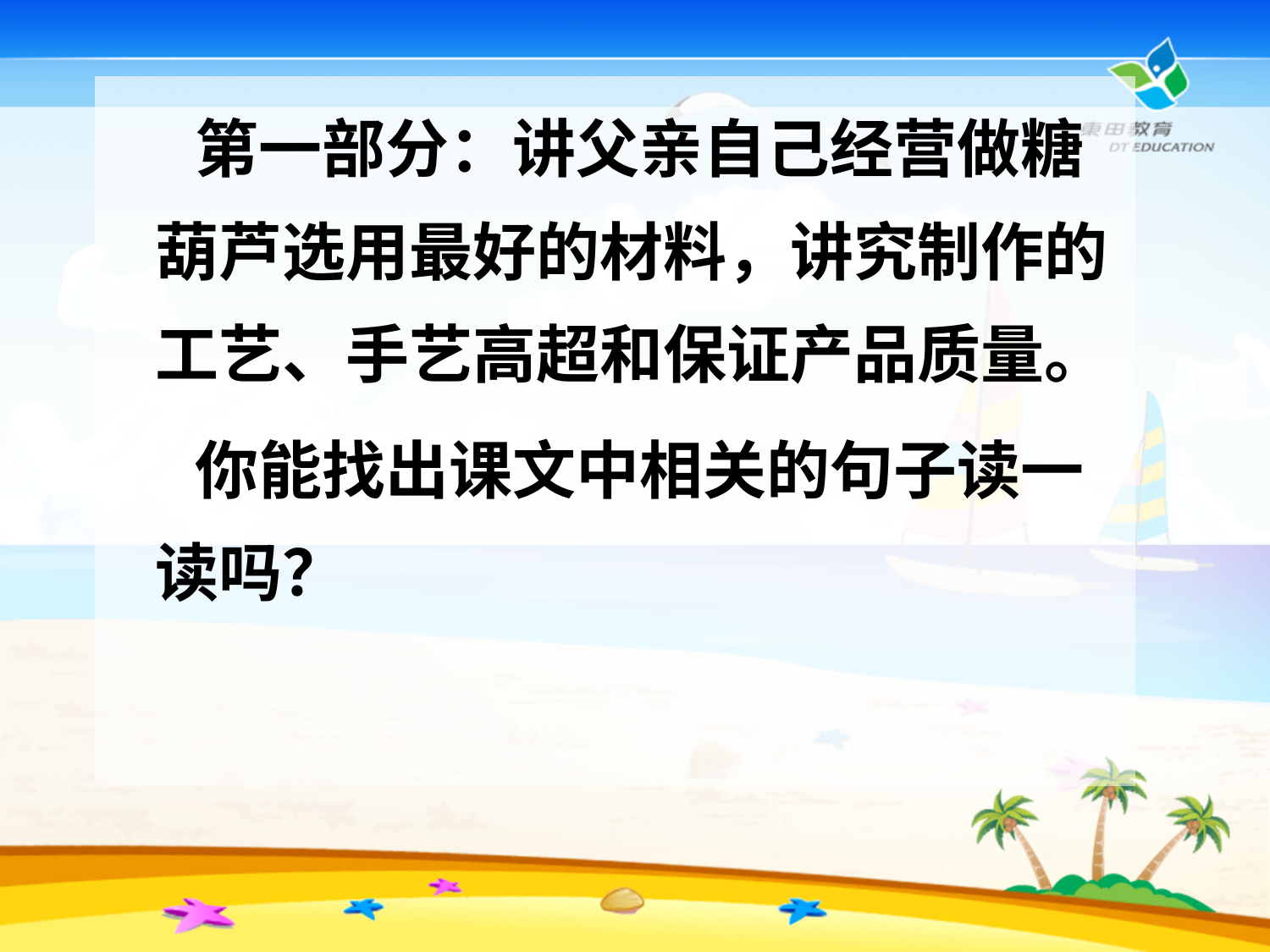

第一部分：讲父亲自己经营做糖葫芦选用最好的材料，讲究制作的工艺、手艺高超和保证产品质量。
     你能找出课文中相关的句子读一读吗？